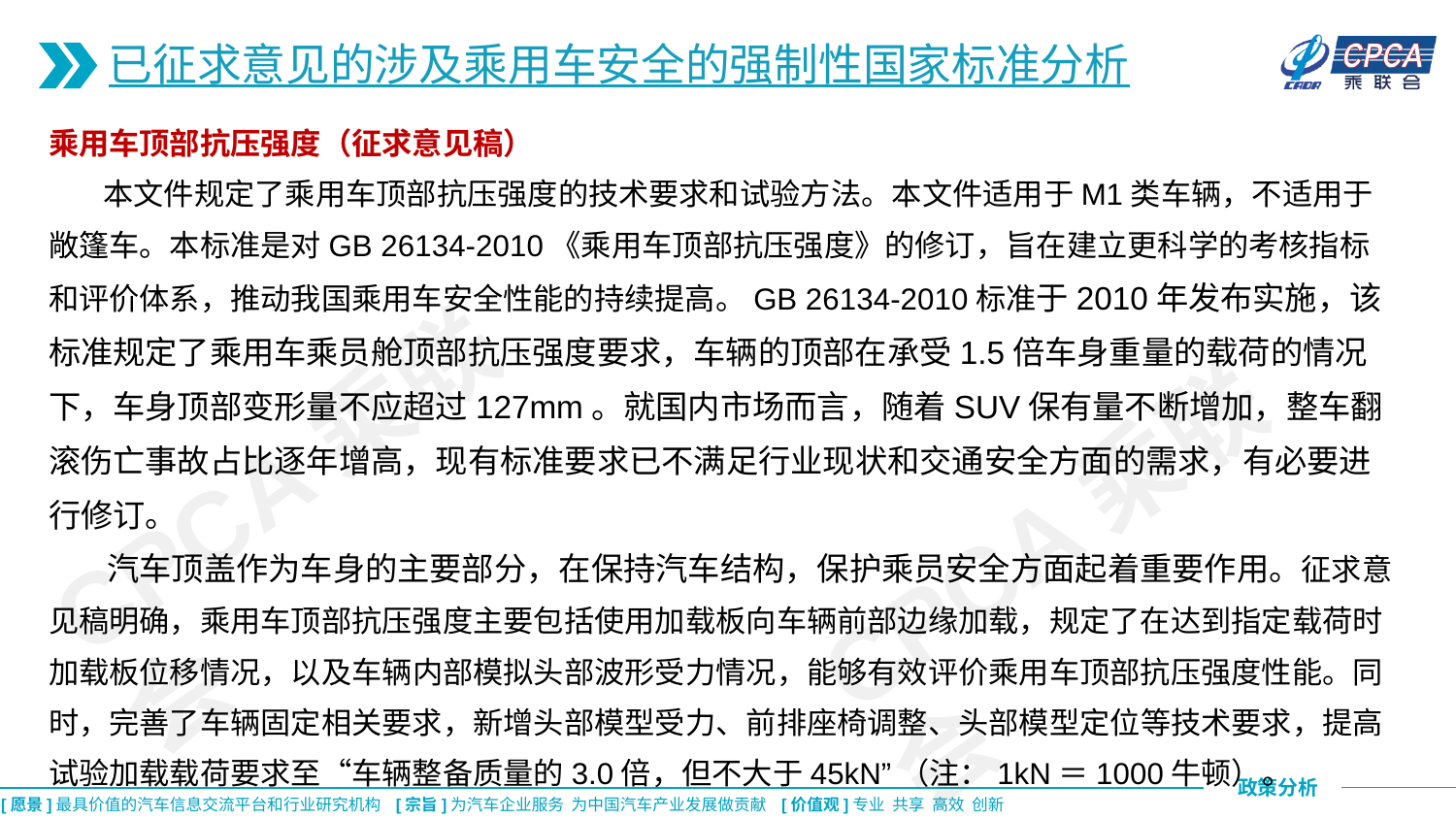

已征求意见的涉及乘用车安全的强制性国家标准分析
乘用车顶部抗压强度（征求意见稿）
       本文件规定了乘用车顶部抗压强度的技术要求和试验方法。本文件适用于M1类车辆，不适用于敞篷车。本标准是对GB 26134-2010《乘用车顶部抗压强度》的修订，旨在建立更科学的考核指标和评价体系，推动我国乘用车安全性能的持续提高。GB 26134-2010标准于2010年发布实施，该标准规定了乘用车乘员舱顶部抗压强度要求，车辆的顶部在承受1.5倍车身重量的载荷的情况下，车身顶部变形量不应超过127mm。就国内市场而言，随着SUV保有量不断增加，整车翻滚伤亡事故占比逐年增高，现有标准要求已不满足行业现状和交通安全方面的需求，有必要进行修订。
       汽车顶盖作为车身的主要部分，在保持汽车结构，保护乘员安全方面起着重要作用。征求意见稿明确，乘用车顶部抗压强度主要包括使用加载板向车辆前部边缘加载，规定了在达到指定载荷时加载板位移情况，以及车辆内部模拟头部波形受力情况，能够有效评价乘用车顶部抗压强度性能。同时，完善了车辆固定相关要求，新增头部模型受力、前排座椅调整、头部模型定位等技术要求，提高试验加载载荷要求至“车辆整备质量的3.0倍，但不大于45kN”（注：1kN＝1000牛顿）。
CPCA乘联会
CPCA乘联会